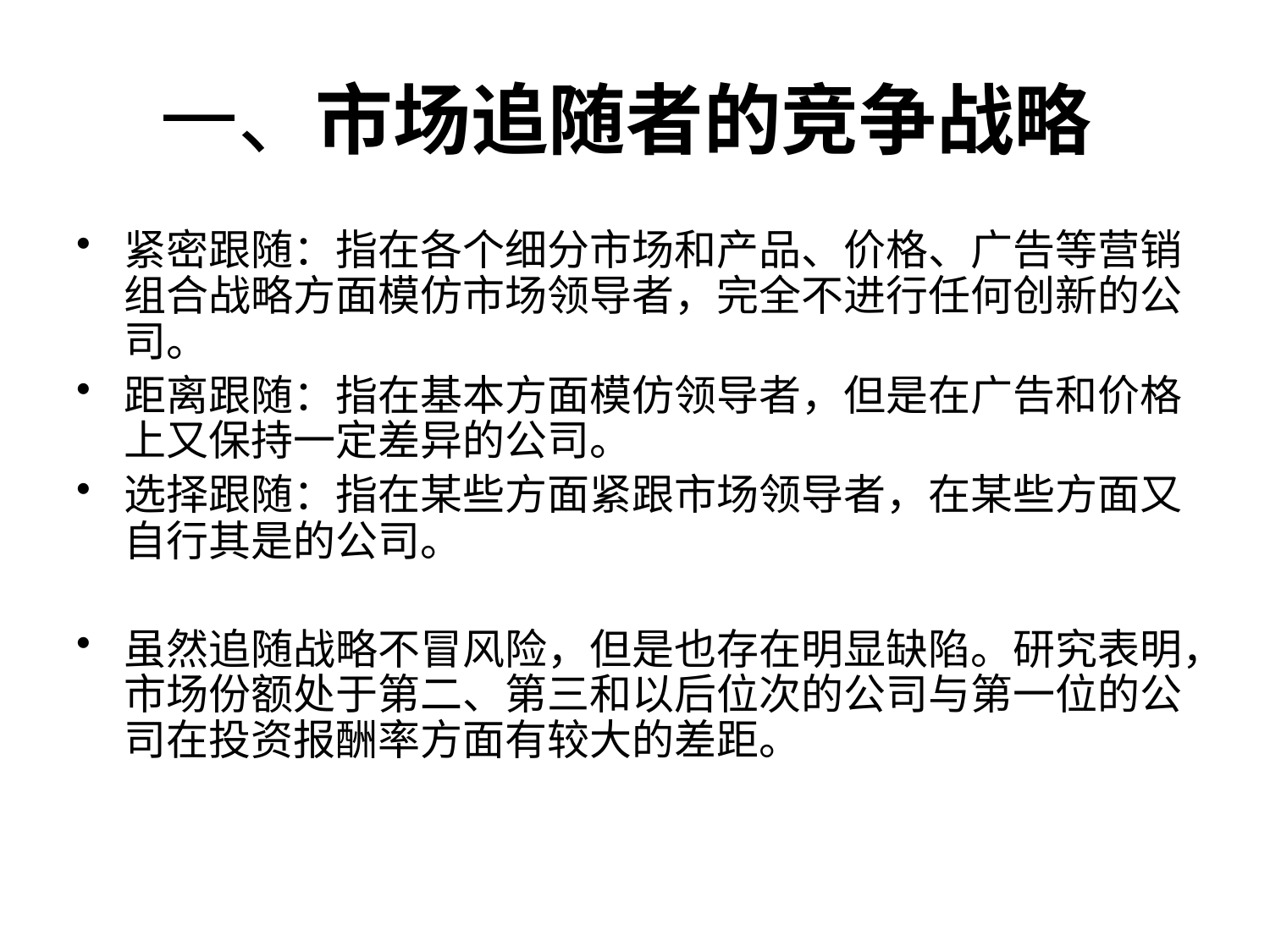

# 一、市场追随者的竞争战略
紧密跟随：指在各个细分市场和产品、价格、广告等营销组合战略方面模仿市场领导者，完全不进行任何创新的公司。
距离跟随：指在基本方面模仿领导者，但是在广告和价格上又保持一定差异的公司。
选择跟随：指在某些方面紧跟市场领导者，在某些方面又自行其是的公司。

虽然追随战略不冒风险，但是也存在明显缺陷。研究表明，市场份额处于第二、第三和以后位次的公司与第一位的公司在投资报酬率方面有较大的差距。